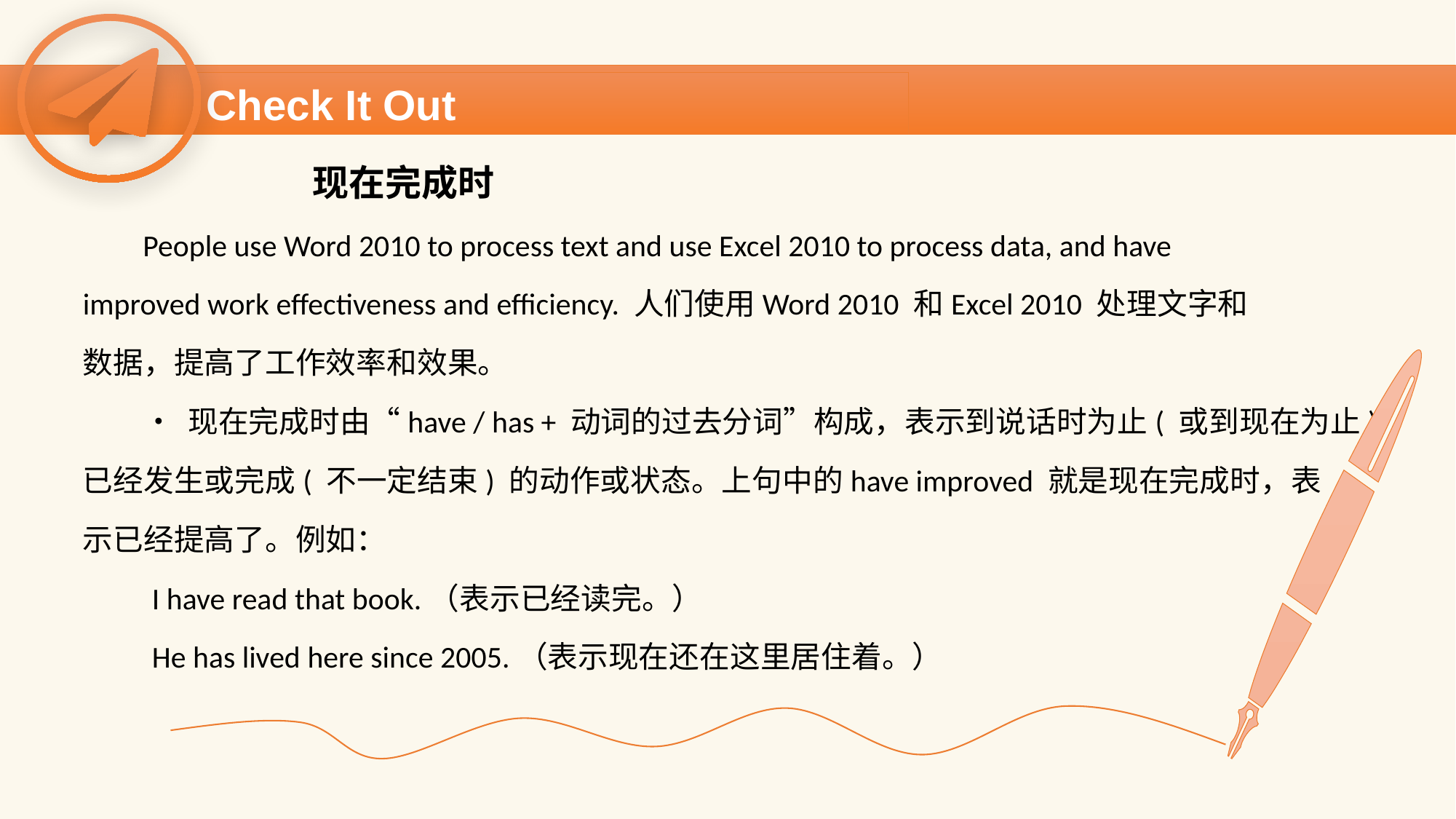

Check It Out
                           现在完成时
         People use Word 2010 to process text and use Excel 2010 to process data, and have
improved work effectiveness and efficiency. 人们使用Word 2010 和Excel 2010 处理文字和
数据，提高了工作效率和效果。
         • 现在完成时由“have / has + 动词的过去分词”构成，表示到说话时为止( 或到现在为止)
已经发生或完成( 不一定结束) 的动作或状态。上句中的have improved 就是现在完成时，表
示已经提高了。例如：
          I have read that book.（表示已经读完。）
          He has lived here since 2005.（表示现在还在这里居住着。）